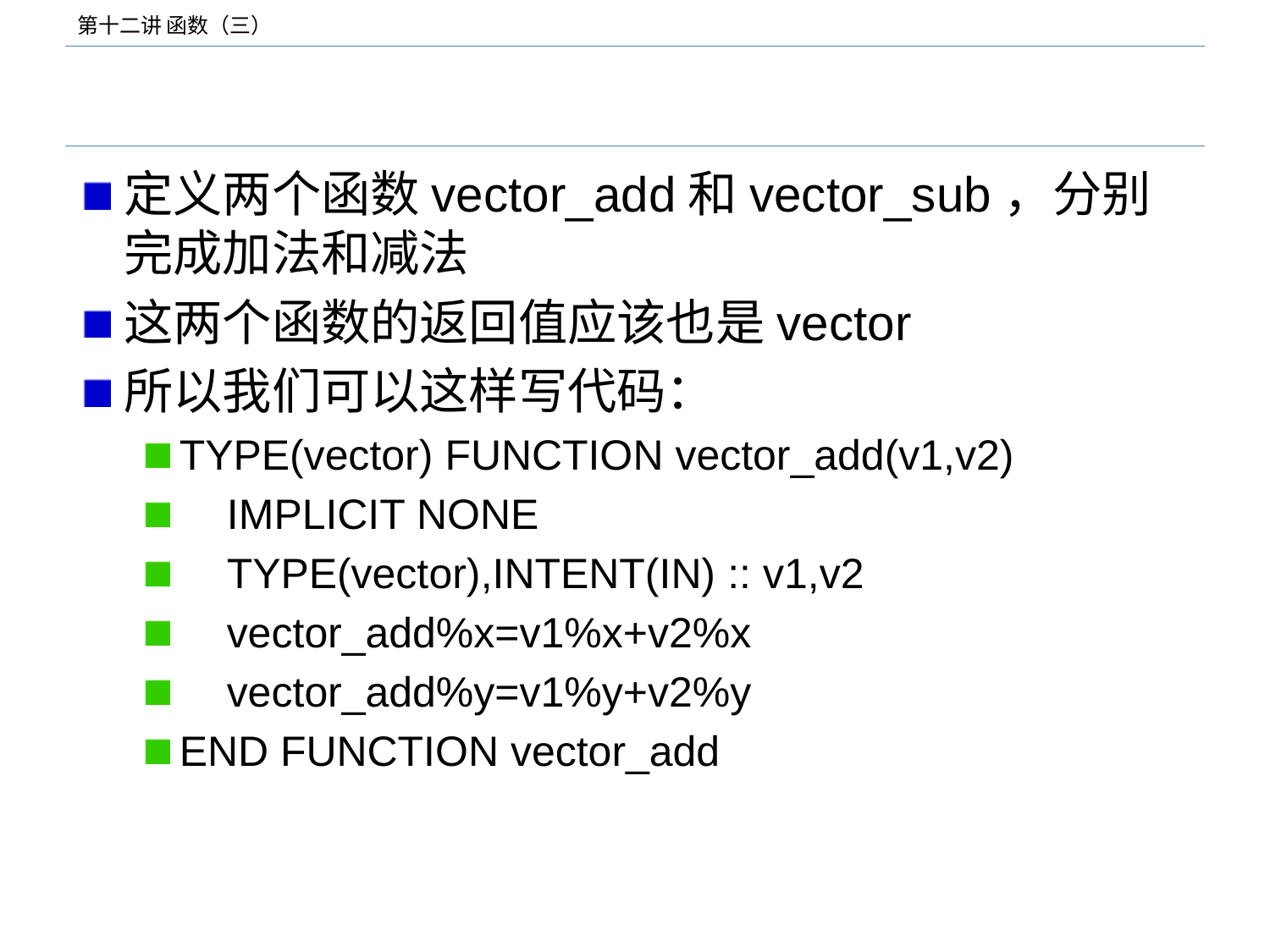

#
定义两个函数vector_add和vector_sub，分别完成加法和减法
这两个函数的返回值应该也是vector
所以我们可以这样写代码：
TYPE(vector) FUNCTION vector_add(v1,v2)
    IMPLICIT NONE
    TYPE(vector),INTENT(IN) :: v1,v2
    vector_add%x=v1%x+v2%x
    vector_add%y=v1%y+v2%y
END FUNCTION vector_add